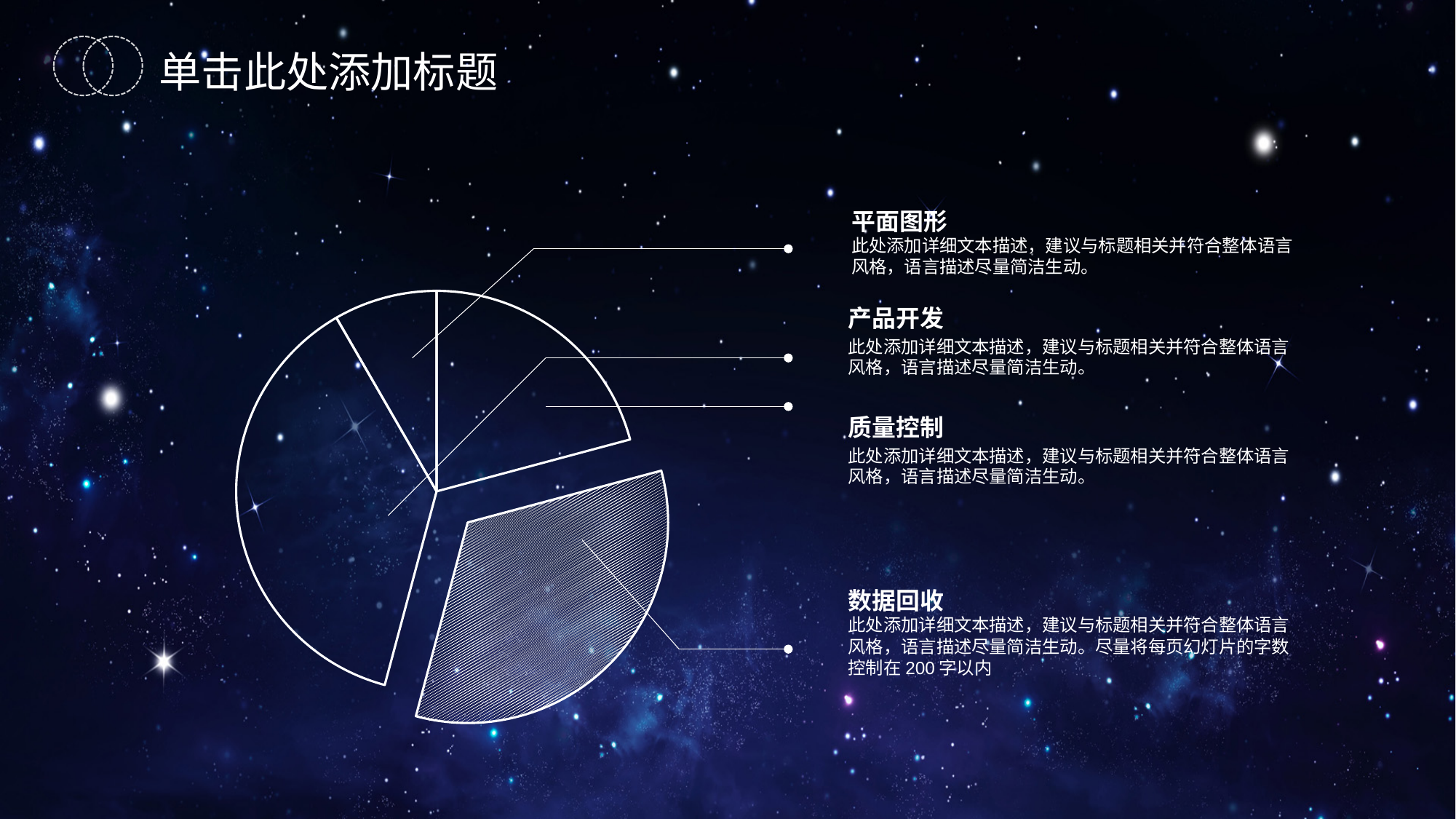

单击此处添加标题
平面图形
此处添加详细文本描述，建议与标题相关并符合整体语言风格，语言描述尽量简洁生动。
产品开发
此处添加详细文本描述，建议与标题相关并符合整体语言风格，语言描述尽量简洁生动。
质量控制
此处添加详细文本描述，建议与标题相关并符合整体语言风格，语言描述尽量简洁生动。
数据回收
此处添加详细文本描述，建议与标题相关并符合整体语言风格，语言描述尽量简洁生动。尽量将每页幻灯片的字数控制在200字以内

### Chart

| Category |  |
|---|---|